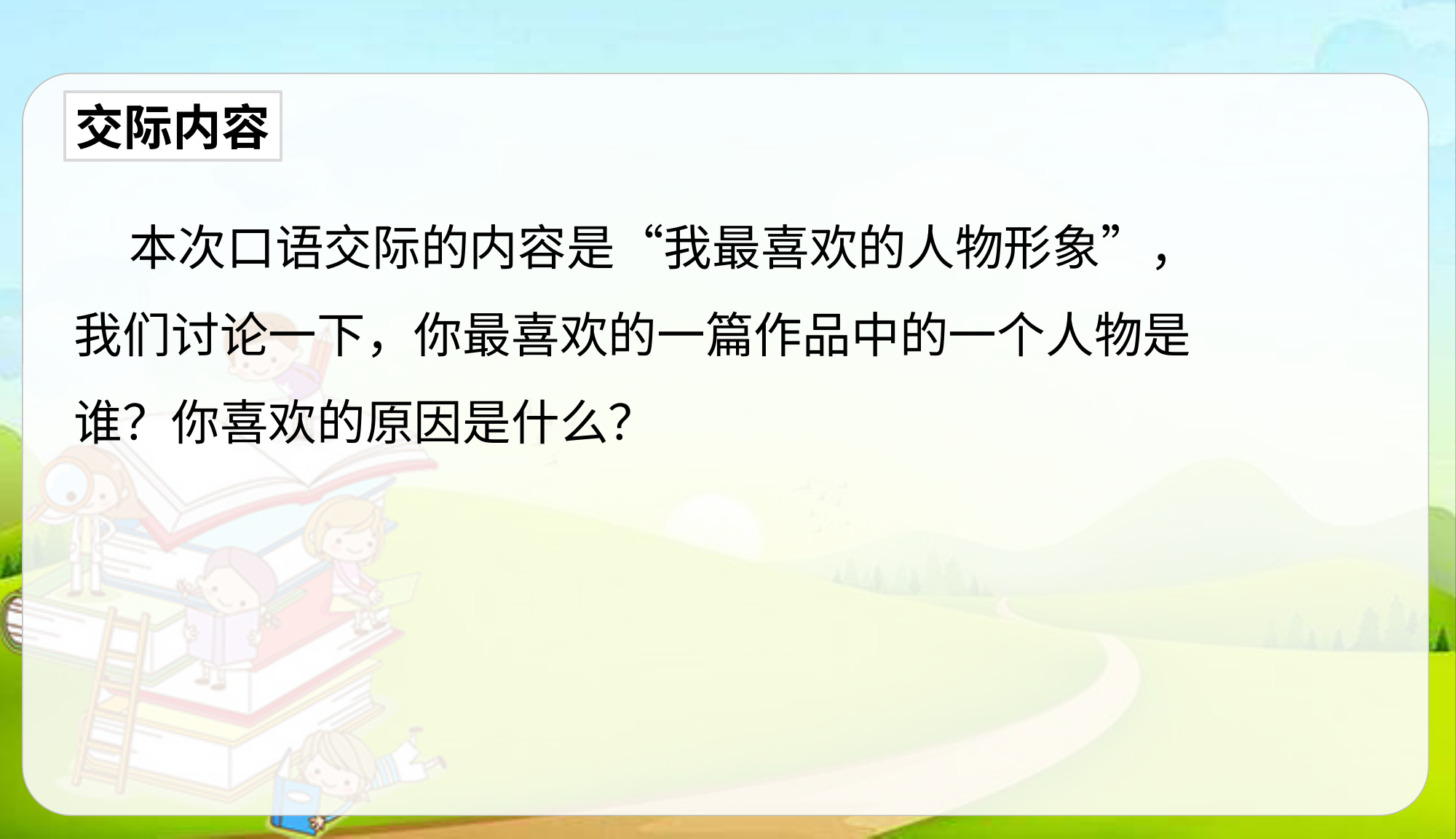

交际内容
    本次口语交际的内容是“我最喜欢的人物形象”，我们讨论一下，你最喜欢的一篇作品中的一个人物是谁？你喜欢的原因是什么？